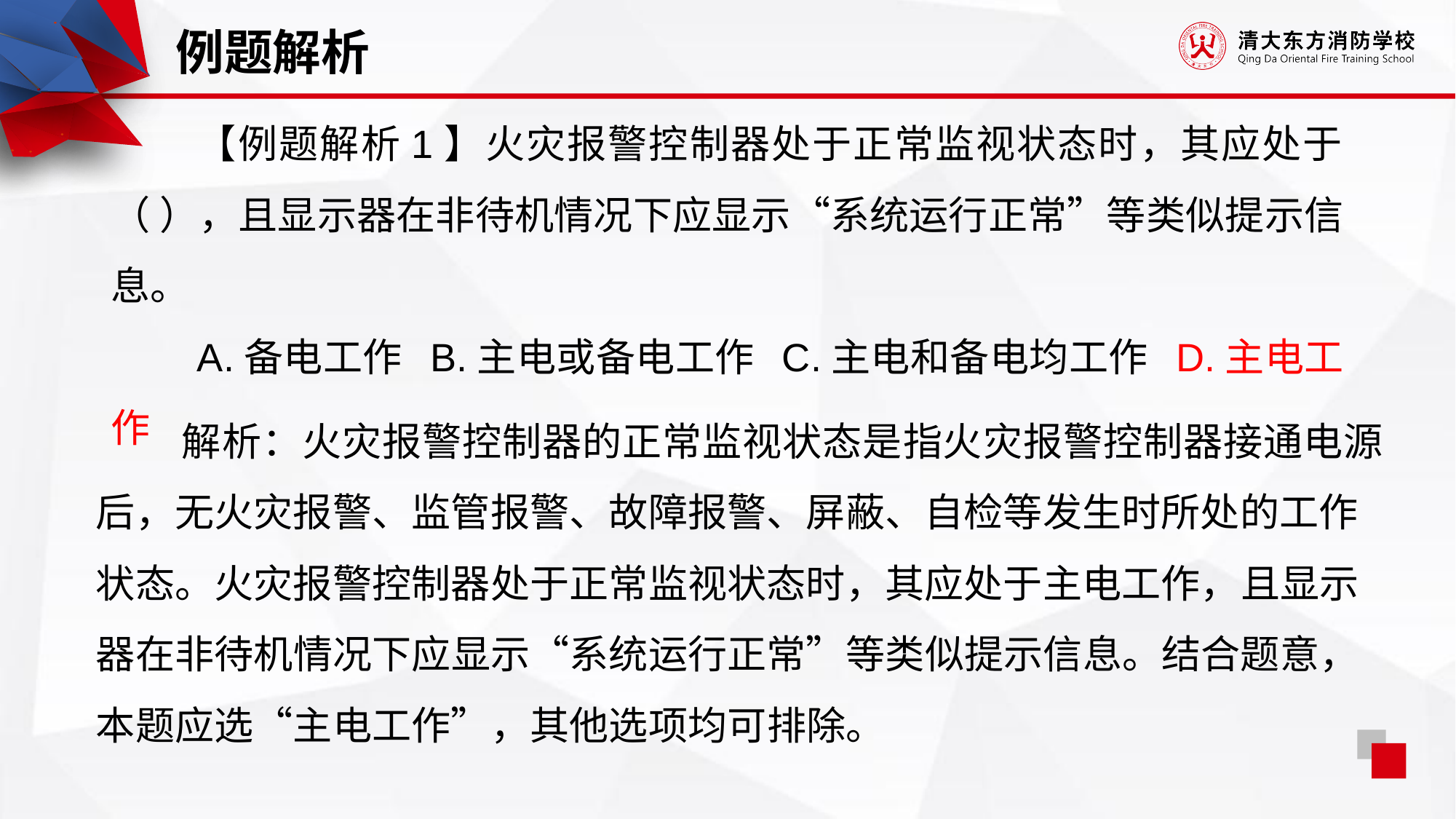

例题解析

【例题解析1】火灾报警控制器处于正常监视状态时，其应处于（ ），且显示器在非待机情况下应显示“系统运行正常”等类似提示信息。
A.备电工作  B.主电或备电工作  C.主电和备电均工作  D.主电工作
解析：火灾报警控制器的正常监视状态是指火灾报警控制器接通电源后，无火灾报警、监管报警、故障报警、屏蔽、自检等发生时所处的工作状态。火灾报警控制器处于正常监视状态时，其应处于主电工作，且显示器在非待机情况下应显示“系统运行正常”等类似提示信息。结合题意，本题应选“主电工作”，其他选项均可排除。